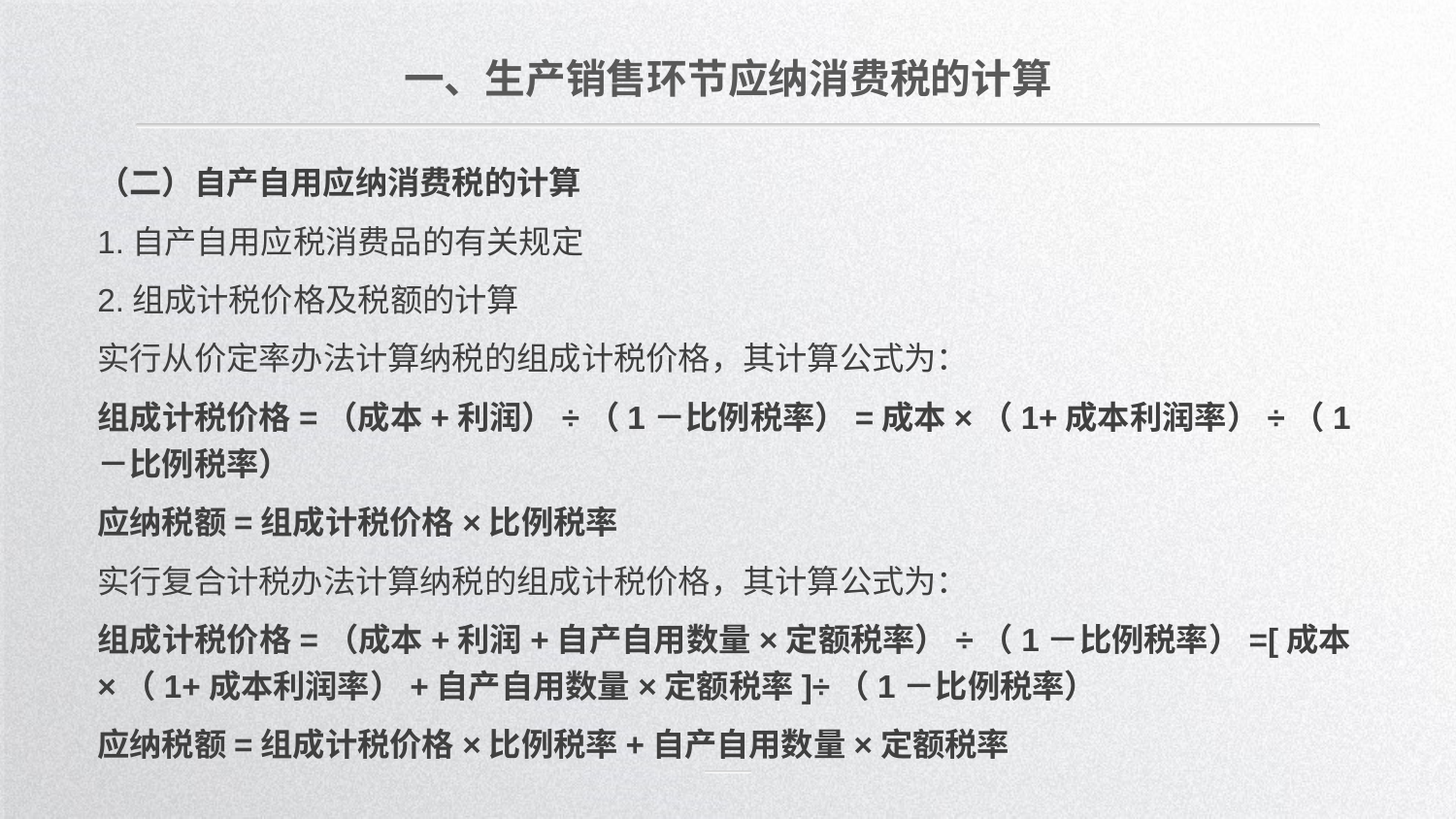

一、生产销售环节应纳消费税的计算
（二）自产自用应纳消费税的计算
1.自产自用应税消费品的有关规定
2.组成计税价格及税额的计算
实行从价定率办法计算纳税的组成计税价格，其计算公式为：
组成计税价格=（成本+利润）÷（1－比例税率）=成本×（1+成本利润率）÷（1－比例税率）
应纳税额=组成计税价格×比例税率
实行复合计税办法计算纳税的组成计税价格，其计算公式为：
组成计税价格=（成本+利润+自产自用数量×定额税率）÷（1－比例税率）=[成本×（1+成本利润率）+自产自用数量×定额税率]÷（1－比例税率）
应纳税额=组成计税价格×比例税率+自产自用数量×定额税率